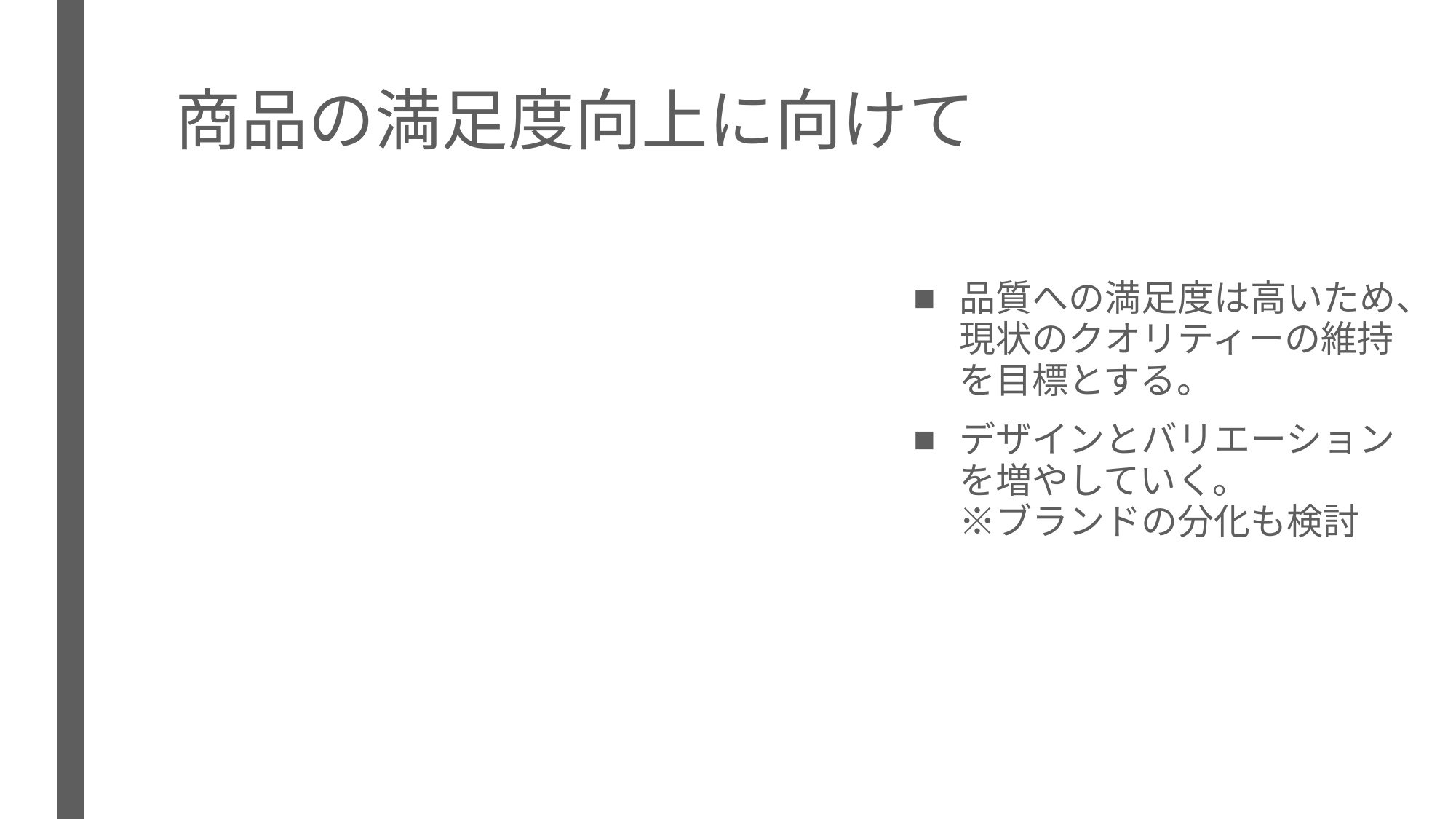

# 商品の満足度向上に向けて
品質への満足度は高いため、現状のクオリティーの維持を目標とする。
デザインとバリエーションを増やしていく。
※ブランドの分化も検討